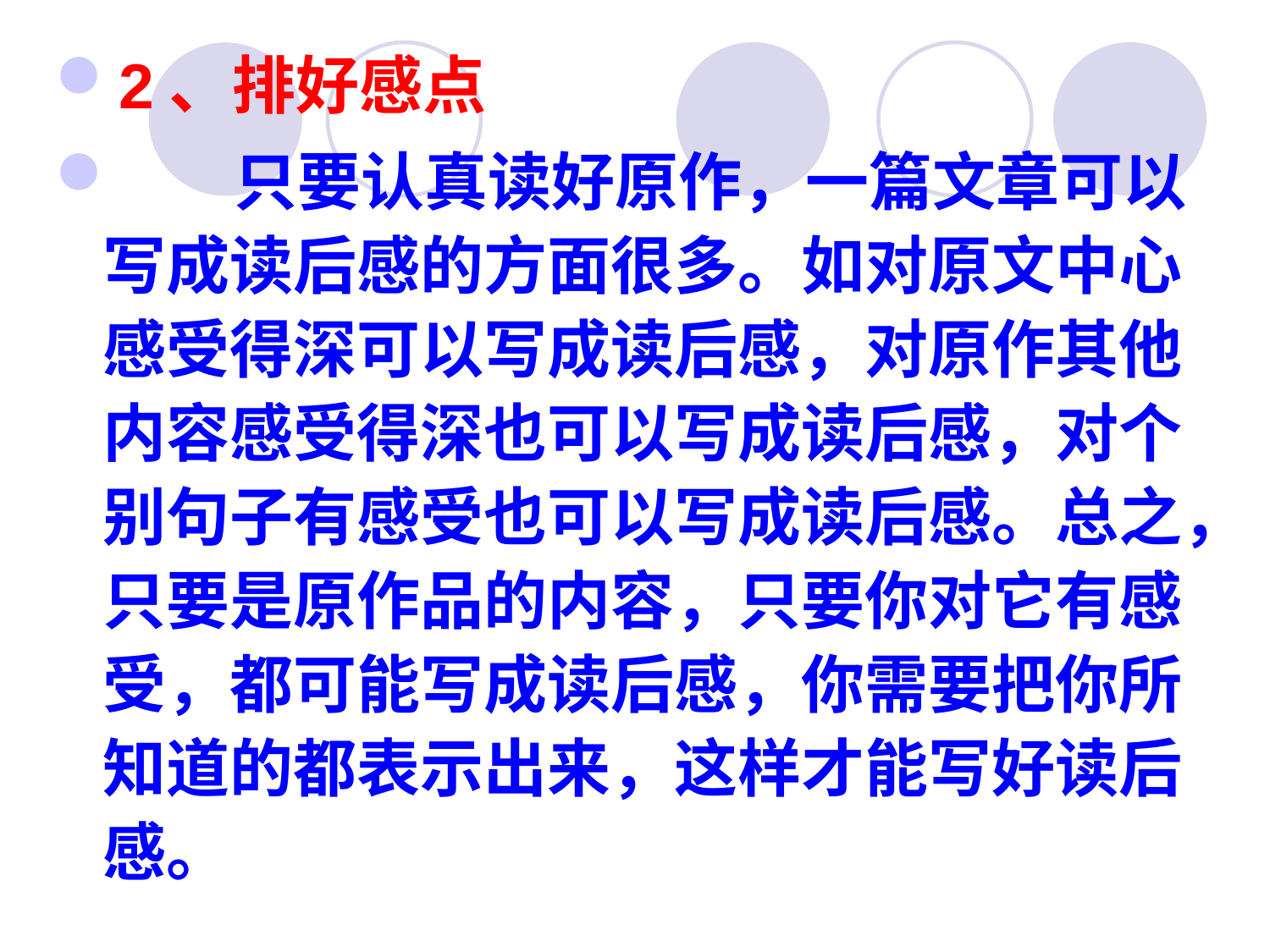

2、排好感点
       只要认真读好原作，一篇文章可以写成读后感的方面很多。如对原文中心感受得深可以写成读后感，对原作其他内容感受得深也可以写成读后感，对个别句子有感受也可以写成读后感。总之，只要是原作品的内容，只要你对它有感受，都可能写成读后感，你需要把你所知道的都表示出来，这样才能写好读后感。